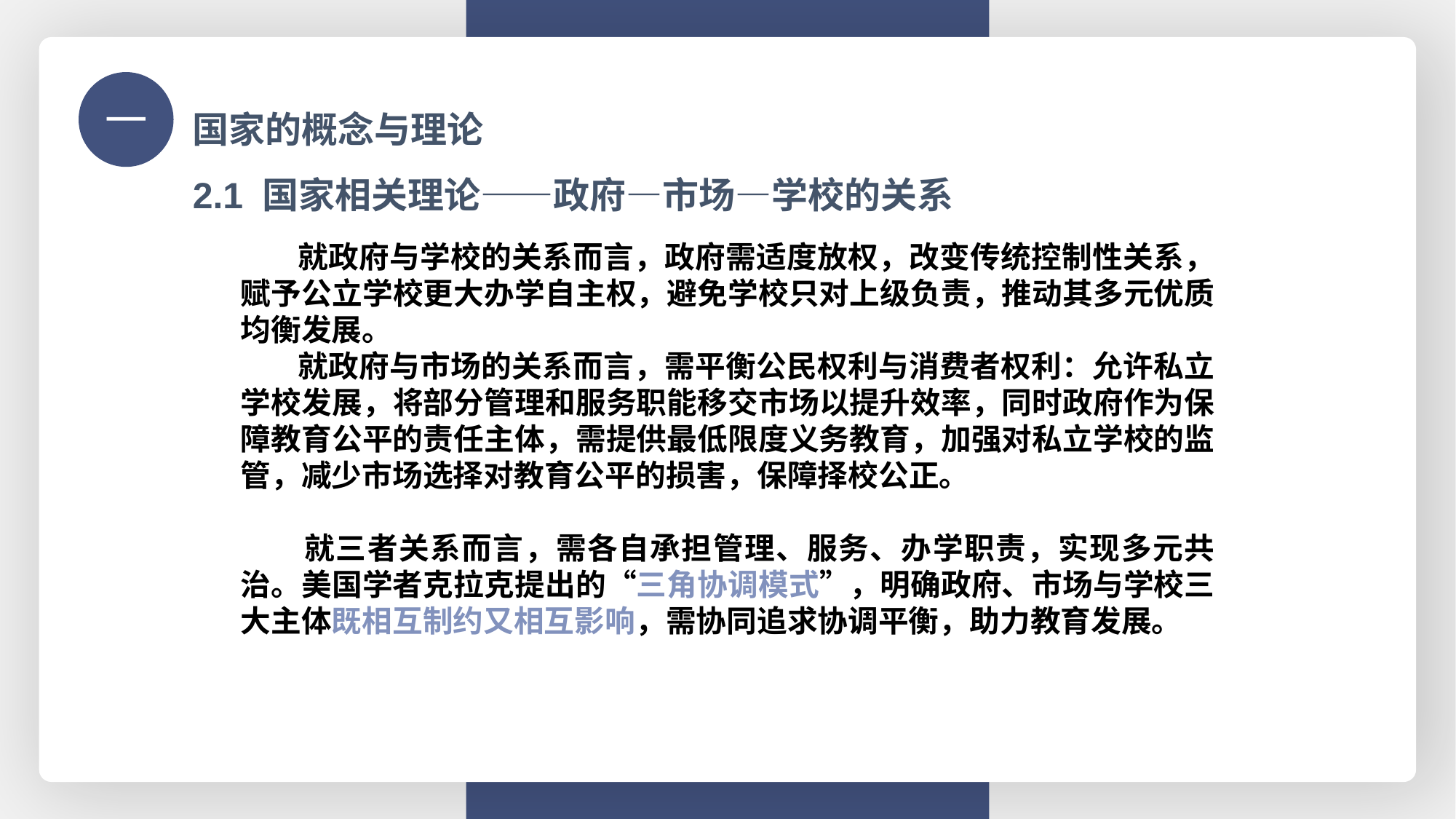

国家的概念与理论
一
2.1 国家相关理论——政府—市场—学校的关系
       就政府与学校的关系而言，政府需适度放权，改变传统控制性关系，赋予公立学校更大办学自主权，避免学校只对上级负责，推动其多元优质均衡发展。
       就政府与市场的关系而言，需平衡公民权利与消费者权利：允许私立学校发展，将部分管理和服务职能移交市场以提升效率，同时政府作为保障教育公平的责任主体，需提供最低限度义务教育，加强对私立学校的监管，减少市场选择对教育公平的损害，保障择校公正。

       就三者关系而言，需各自承担管理、服务、办学职责，实现多元共治。美国学者克拉克提出的“三角协调模式”，明确政府、市场与学校三大主体既相互制约又相互影响，需协同追求协调平衡，助力教育发展。